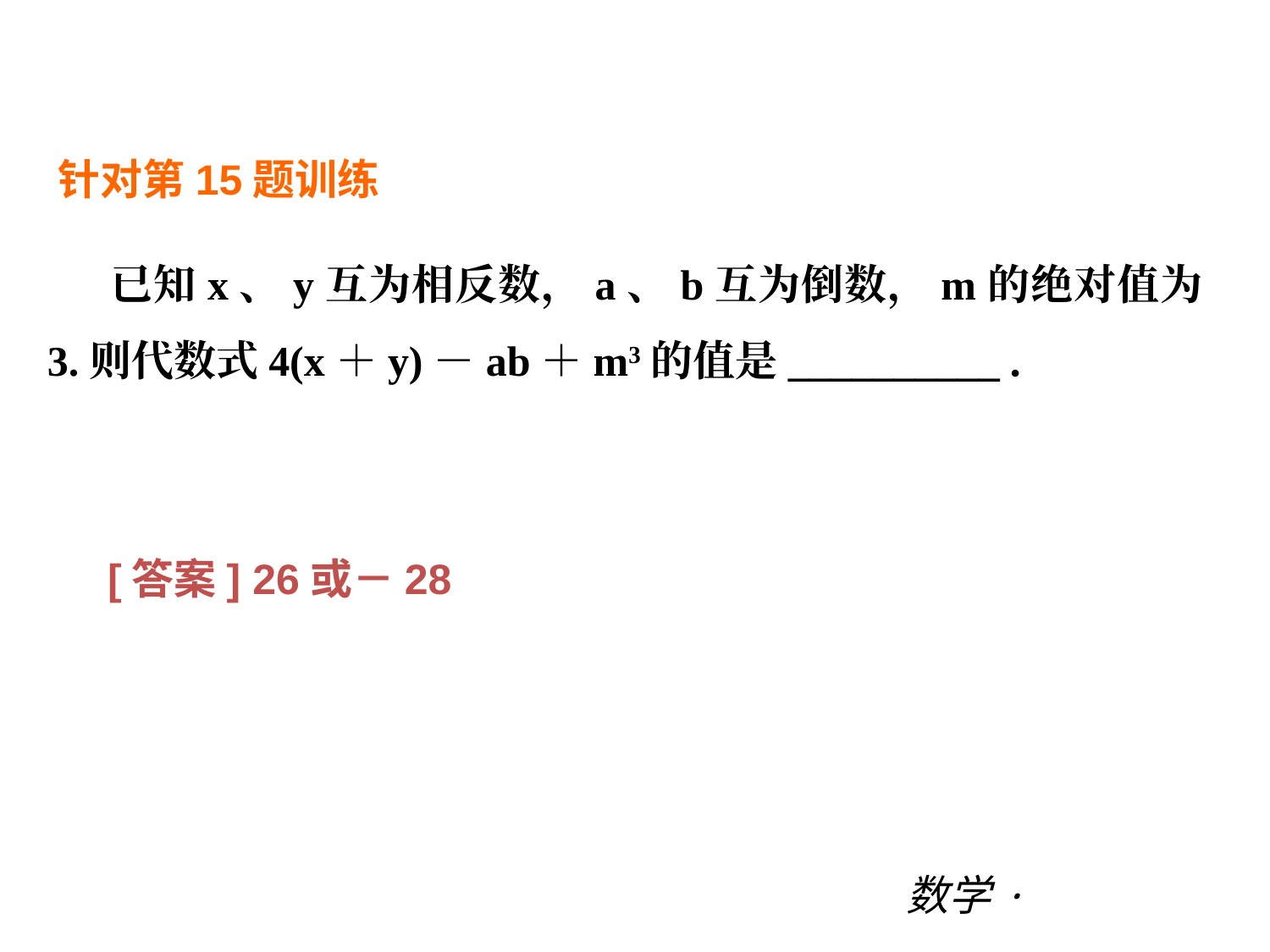

阶段综合测试三(期中二)
针对第15题训练
已知x、y互为相反数，a、b互为倒数，m的绝对值为3.则代数式4(x＋y)－ab＋m3的值是__________．
[答案] 26或－28
数学·新课标（BS）